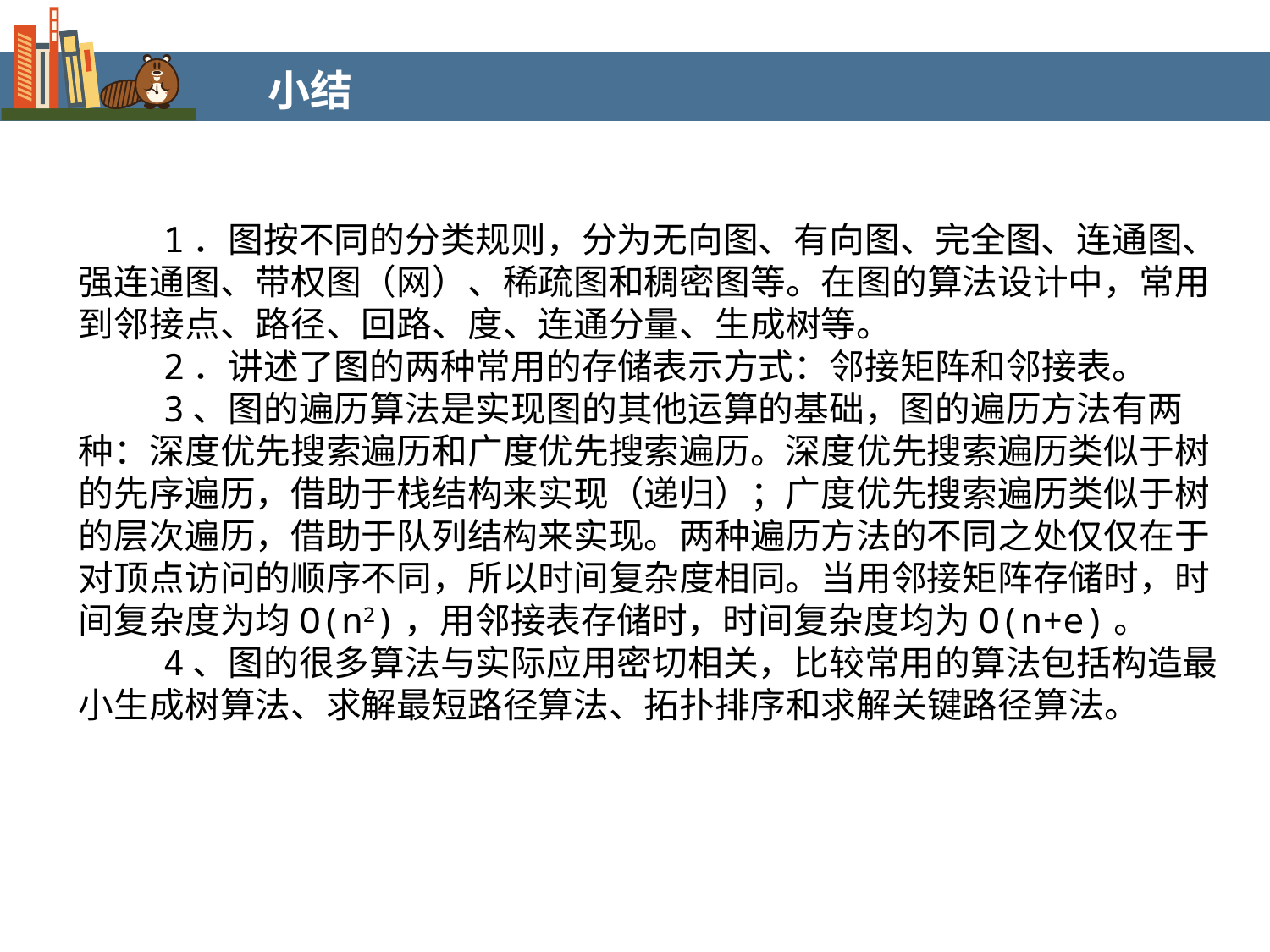

小结

    1．图按不同的分类规则，分为无向图、有向图、完全图、连通图、强连通图、带权图（网）、稀疏图和稠密图等。在图的算法设计中，常用到邻接点、路径、回路、度、连通分量、生成树等。
    2．讲述了图的两种常用的存储表示方式：邻接矩阵和邻接表。
    3、图的遍历算法是实现图的其他运算的基础，图的遍历方法有两种：深度优先搜索遍历和广度优先搜索遍历。深度优先搜索遍历类似于树的先序遍历，借助于栈结构来实现（递归）；广度优先搜索遍历类似于树的层次遍历，借助于队列结构来实现。两种遍历方法的不同之处仅仅在于对顶点访问的顺序不同，所以时间复杂度相同。当用邻接矩阵存储时，时间复杂度为均O(n2)，用邻接表存储时，时间复杂度均为O(n+e)。
    4、图的很多算法与实际应用密切相关，比较常用的算法包括构造最小生成树算法、求解最短路径算法、拓扑排序和求解关键路径算法。